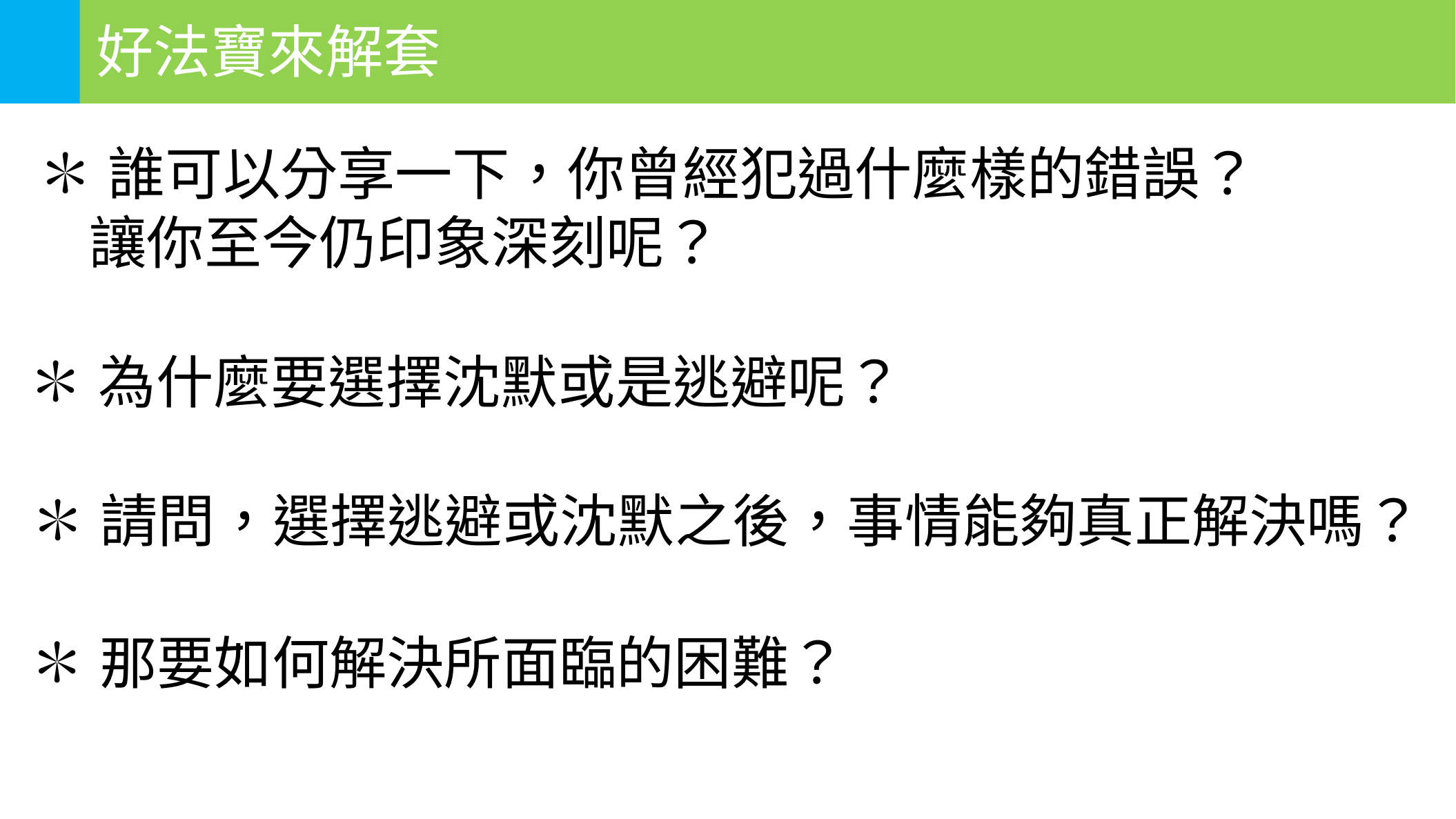

好法寶來解套
✽誰可以分享一下，你曾經犯過什麼樣的錯誤？
   讓你至今仍印象深刻呢？
✽為什麼要選擇沈默或是逃避呢？
✽請問，選擇逃避或沈默之後，事情能夠真正解決嗎？
✽那要如何解決所面臨的困難？